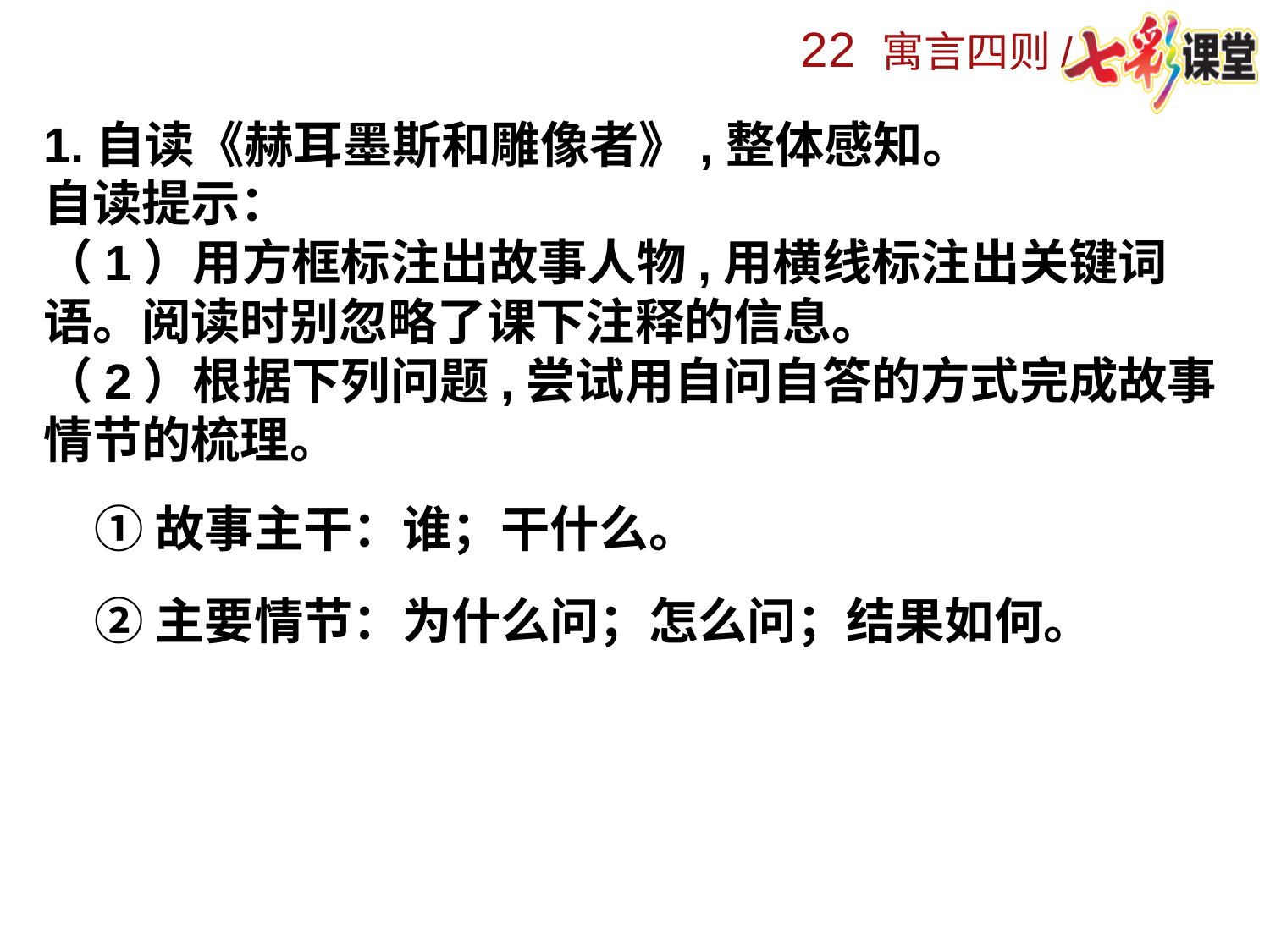

1.自读《赫耳墨斯和雕像者》,整体感知。
自读提示：
（1）用方框标注出故事人物,用横线标注出关键词语。阅读时别忽略了课下注释的信息。
（2）根据下列问题,尝试用自问自答的方式完成故事情节的梳理。
①故事主干：谁；干什么。
②主要情节：为什么问；怎么问；结果如何。